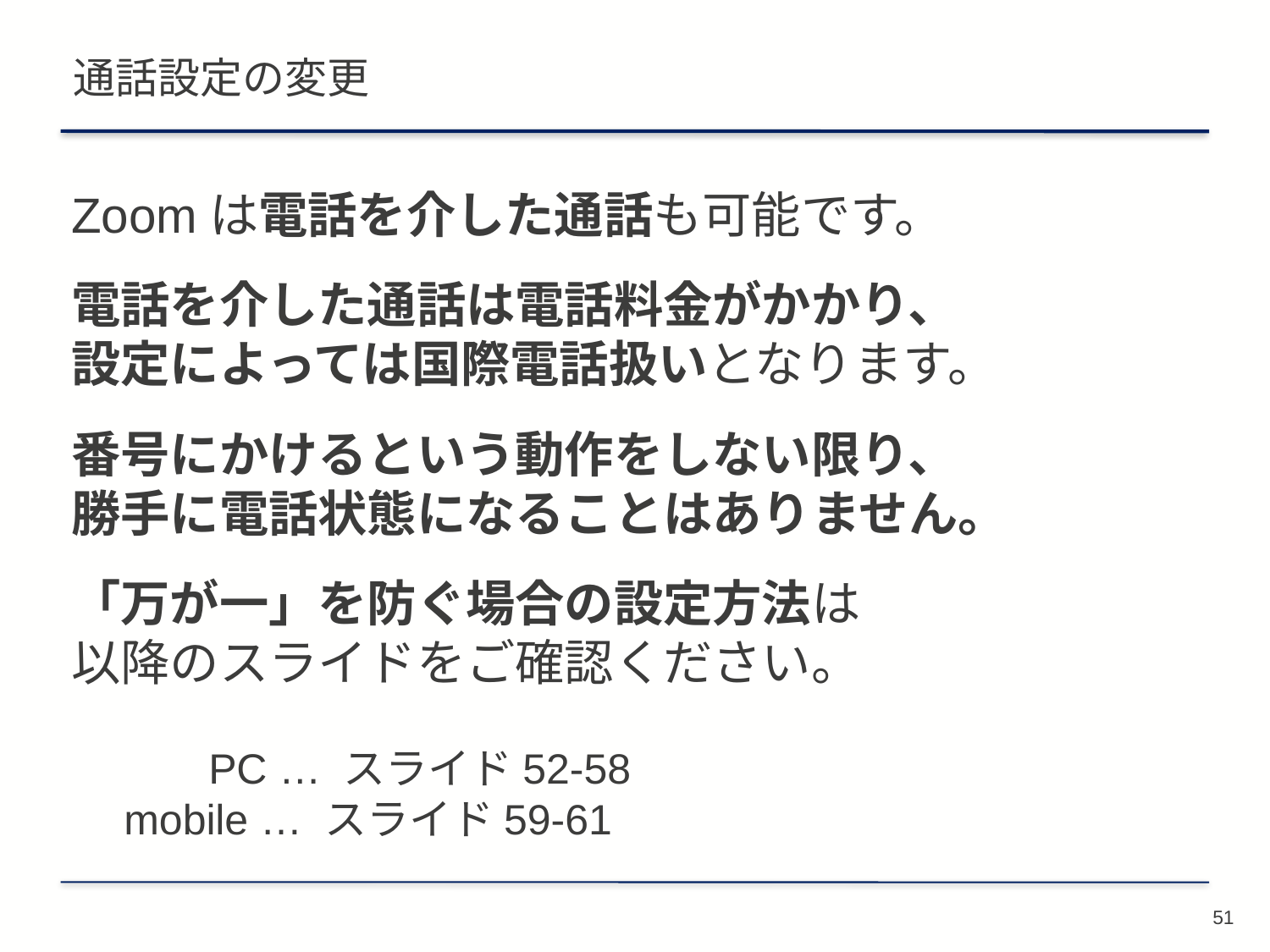

# 通話設定の変更
Zoomは電話を介した通話も可能です。
電話を介した通話は電話料金がかかり、
設定によっては国際電話扱いとなります。
番号にかけるという動作をしない限り、
勝手に電話状態になることはありません。
「万が一」を防ぐ場合の設定方法は
以降のスライドをご確認ください。
　　　PC … スライド52-58
　mobile … スライド59-61
51